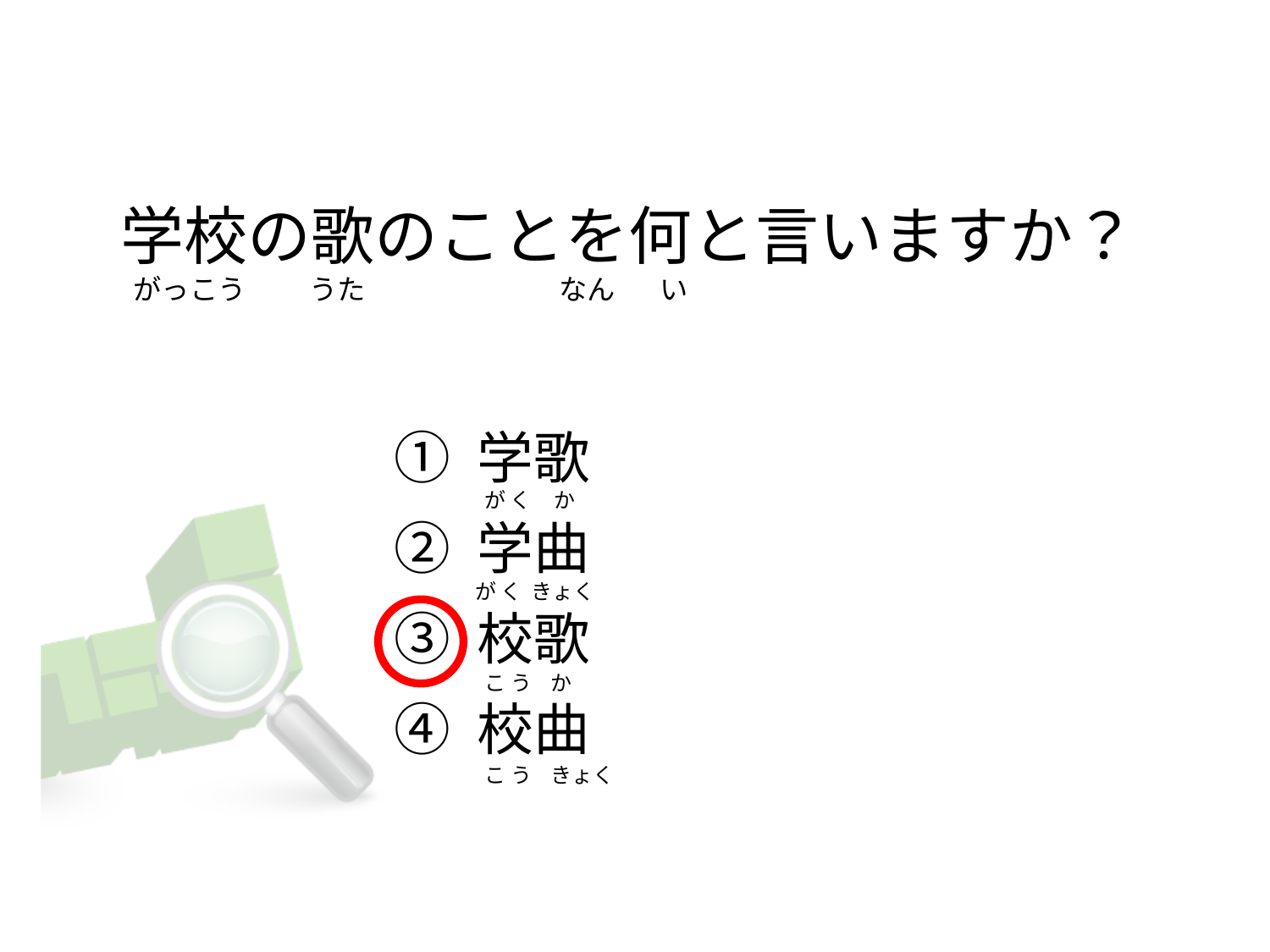

# 学校の歌のことを何と言いますか？   がっこう          うた                          　なん       い
① 学歌
② 学曲
③ 校歌
④ 校曲
  が く     か
が く  きょく

 こ う    か
 こ う    きょく